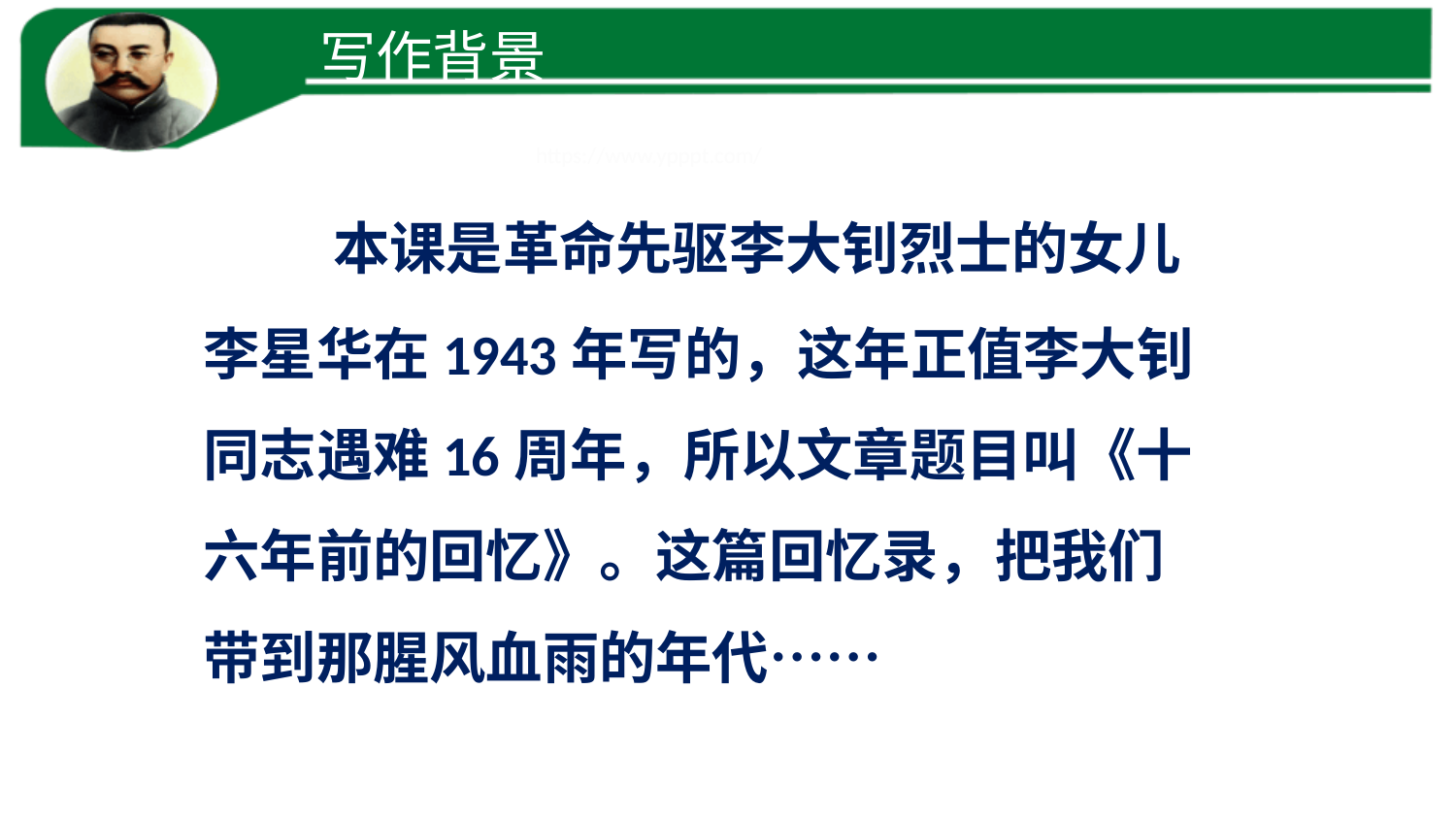

写作背景
https://www.ypppt.com/
      本课是革命先驱李大钊烈士的女儿李星华在1943年写的，这年正值李大钊同志遇难16周年，所以文章题目叫《十六年前的回忆》。这篇回忆录，把我们带到那腥风血雨的年代……